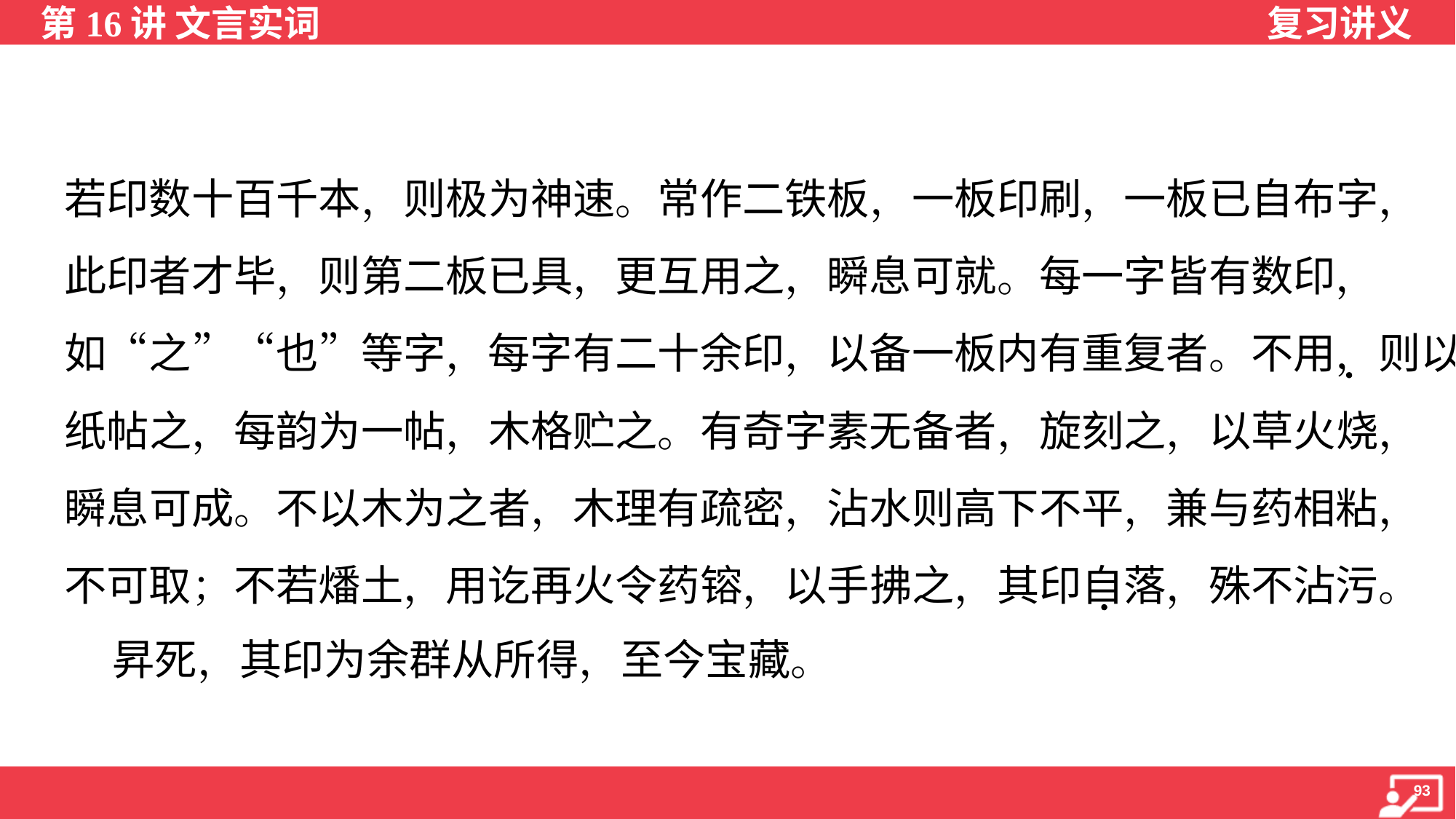

若印数十百千本，则极为神速。常作二铁板，一板印刷，一板已自布字，
此印者才毕，则第二板已具，更互用之，瞬息可就。每一字皆有数印，
如“之”“也”等字，每字有二十余印，以备一板内有重复者。不用，则以
纸帖之，每韵为一帖，木格贮之。有奇字素无备者，旋刻之，以草火烧，
瞬息可成。不以木为之者，木理有疏密，沾水则高下不平，兼与药相粘，
不可取；不若燔土，用讫再火令药镕，以手拂之，其印自落，殊不沾污。
    昇死，其印为余群从所得，至今宝藏。